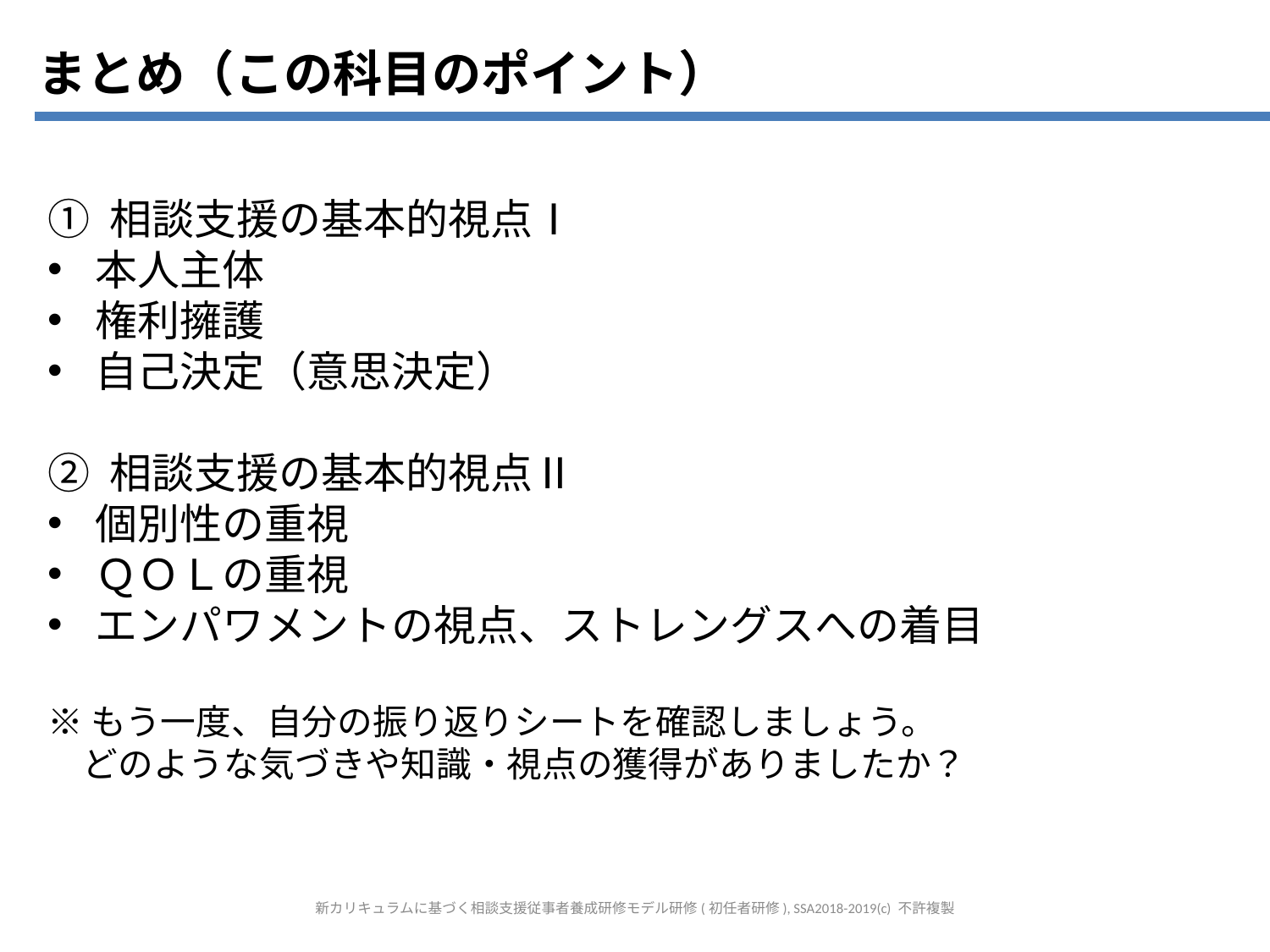

まとめ（この科目のポイント）
① 相談支援の基本的視点Ⅰ
本人主体
権利擁護
自己決定（意思決定）

② 相談支援の基本的視点Ⅱ
個別性の重視
ＱＯＬの重視
エンパワメントの視点、ストレングスへの着目

※もう一度、自分の振り返りシートを確認しましょう。
　どのような気づきや知識・視点の獲得がありましたか？
新カリキュラムに基づく相談支援従事者養成研修モデル研修(初任者研修), SSA2018-2019(c) 不許複製